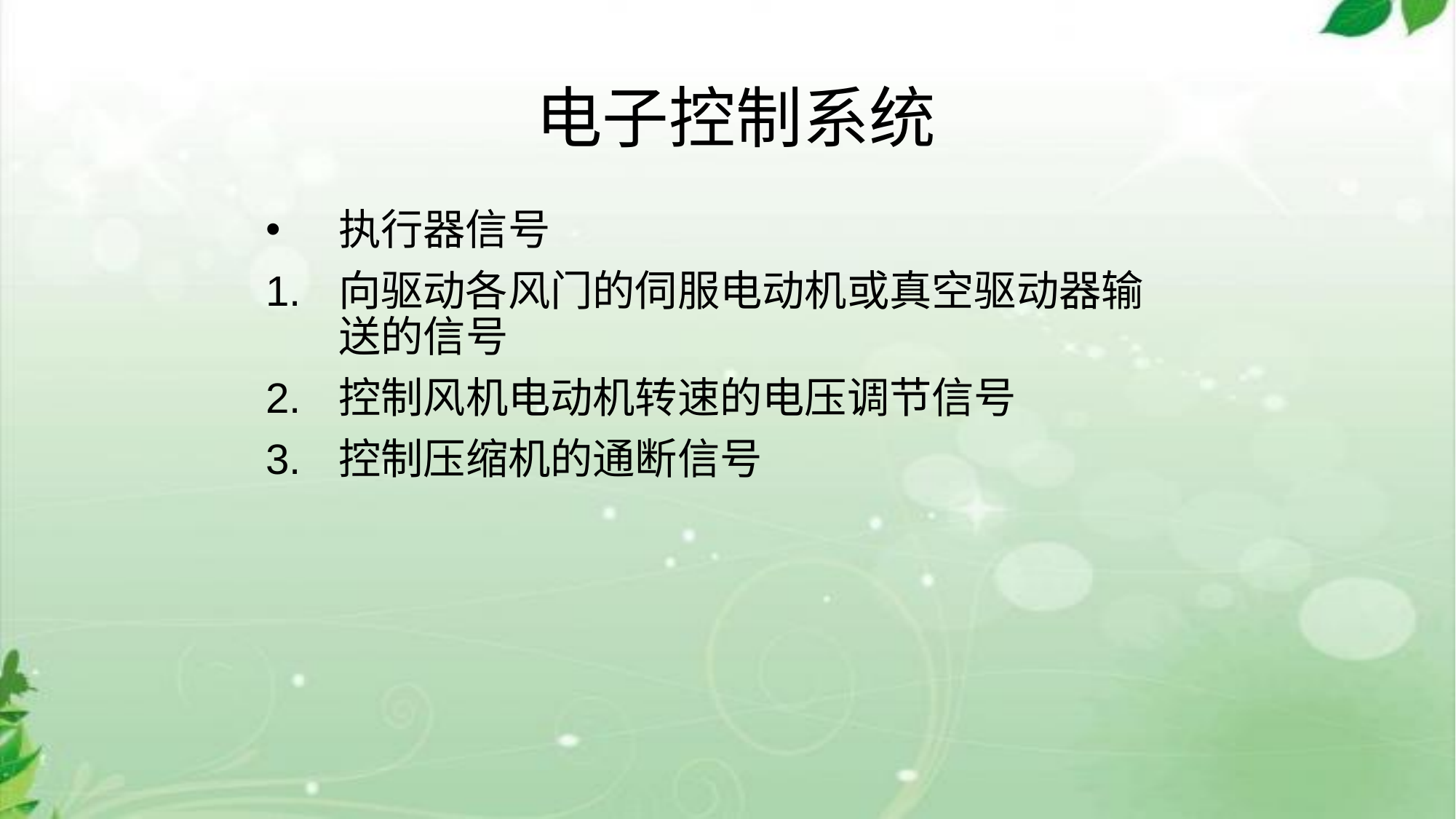

# 电子控制系统
执行器信号
向驱动各风门的伺服电动机或真空驱动器输送的信号
控制风机电动机转速的电压调节信号
控制压缩机的通断信号